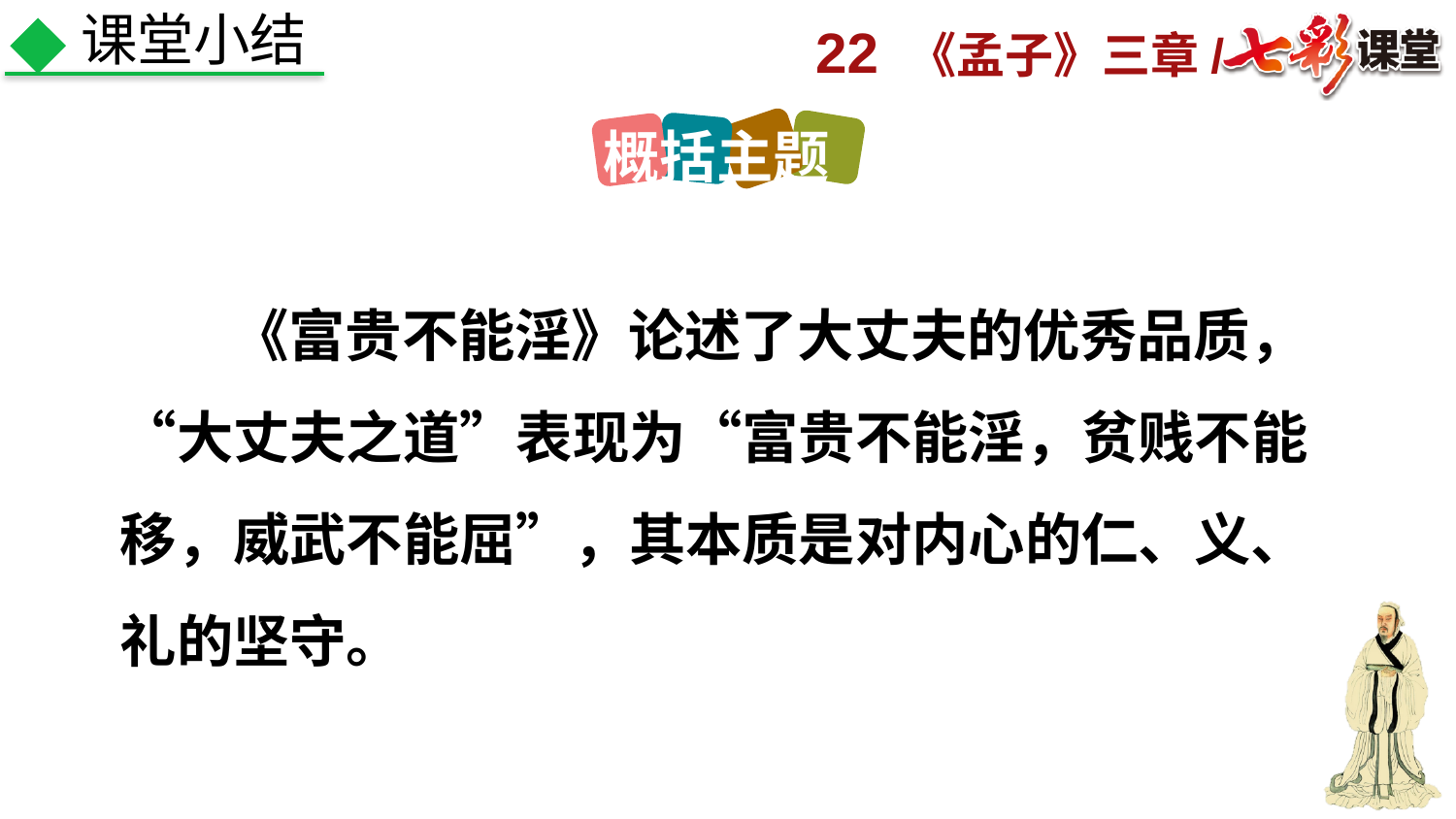

课堂小结

概括主题

  《富贵不能淫》论述了大丈夫的优秀品质，“大丈夫之道”表现为“富贵不能淫，贫贱不能移，威武不能屈”，其本质是对内心的仁、义、礼的坚守。